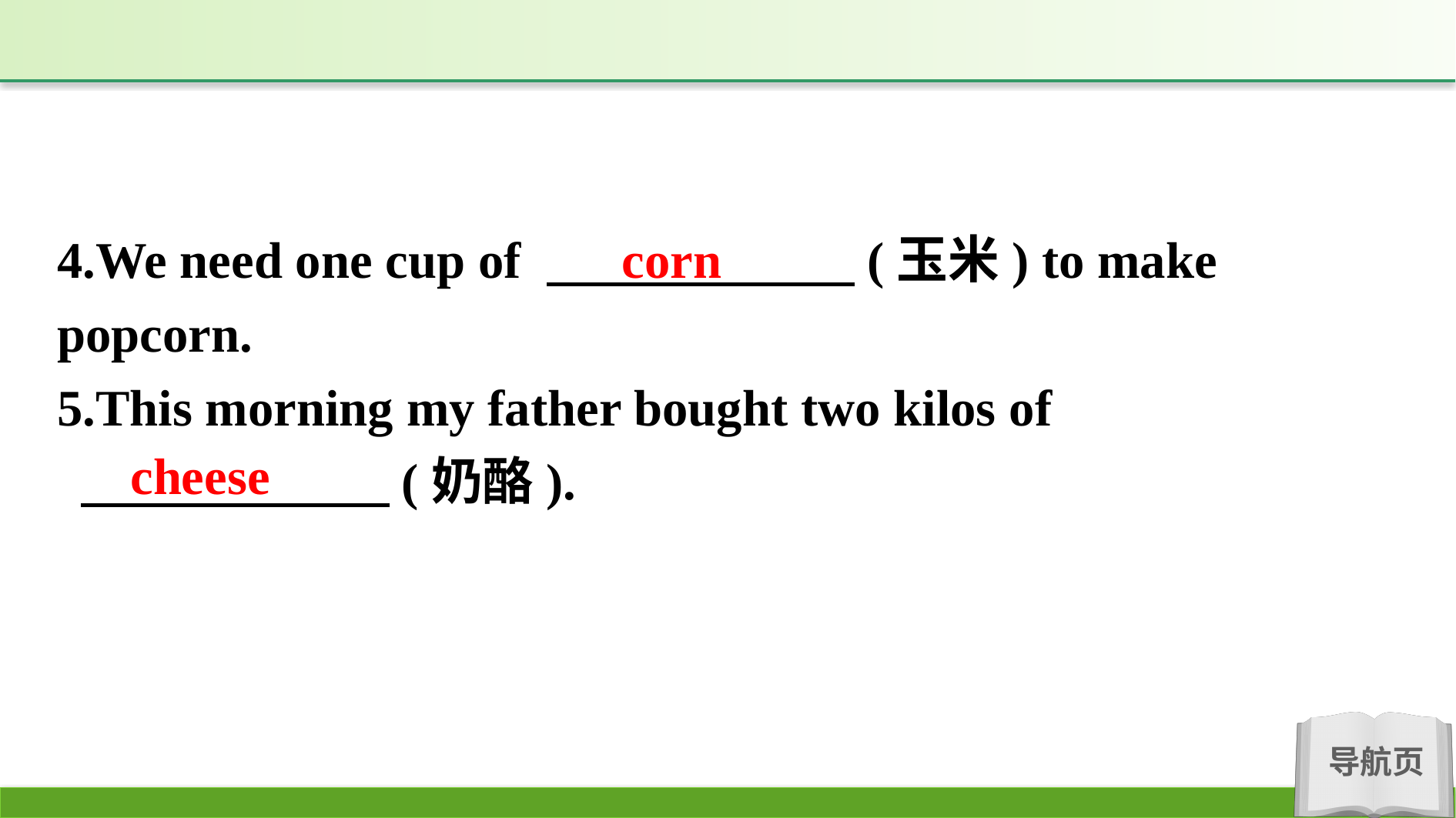

4.We need one cup of 　　　　　　(玉米) to make popcorn.
5.This morning my father bought two kilos of
 　　　　　　(奶酪).
corn
cheese